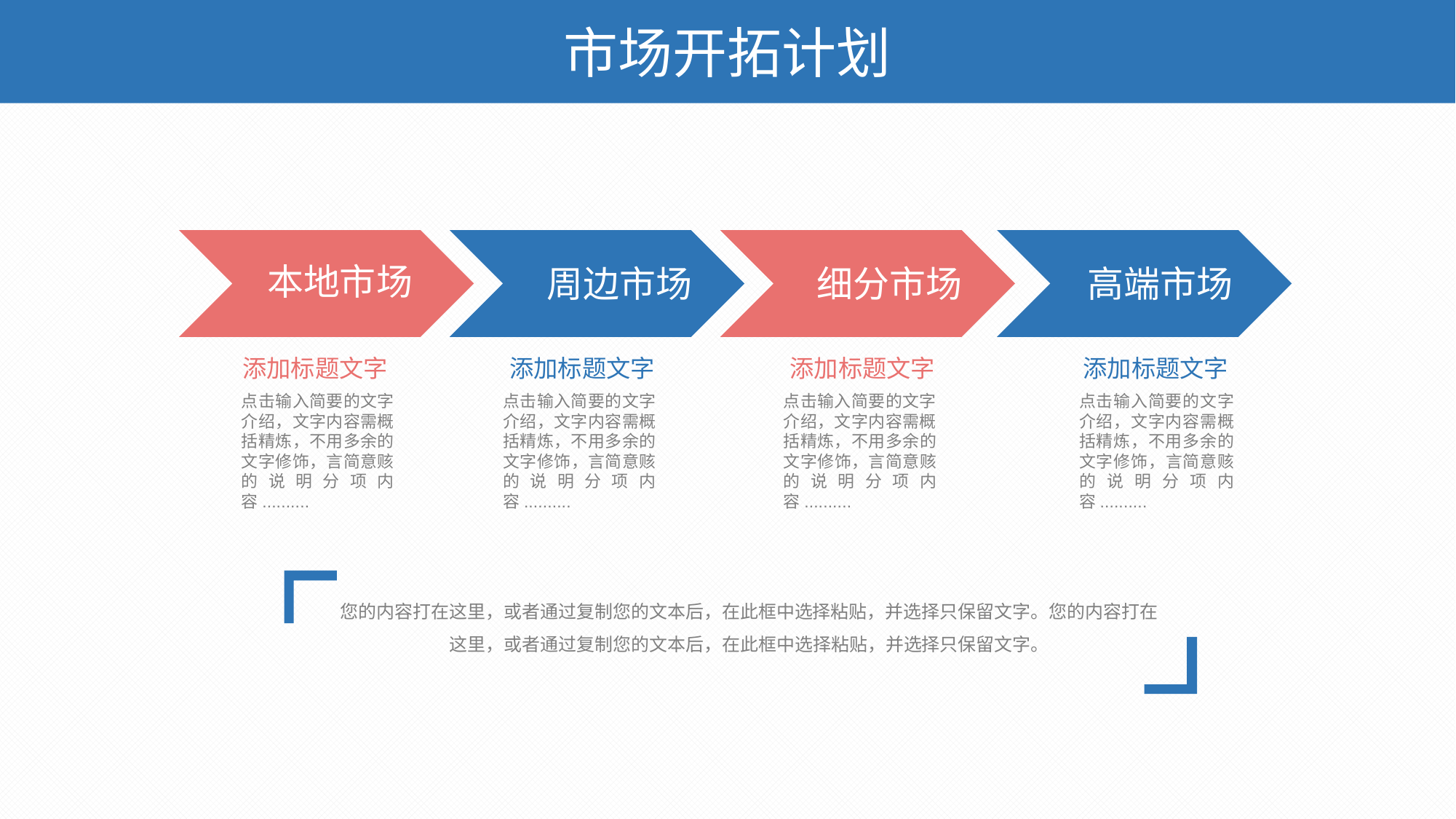

市场开拓计划

本地市场
细分市场
高端市场
周边市场
添加标题文字

添加标题文字

添加标题文字

添加标题文字

点击输入简要的文字介绍，文字内容需概括精炼，不用多余的文字修饰，言简意赅的说明分项内容..........
点击输入简要的文字介绍，文字内容需概括精炼，不用多余的文字修饰，言简意赅的说明分项内容..........
点击输入简要的文字介绍，文字内容需概括精炼，不用多余的文字修饰，言简意赅的说明分项内容..........
点击输入简要的文字介绍，文字内容需概括精炼，不用多余的文字修饰，言简意赅的说明分项内容..........

您的内容打在这里，或者通过复制您的文本后，在此框中选择粘贴，并选择只保留文字。您的内容打在这里，或者通过复制您的文本后，在此框中选择粘贴，并选择只保留文字。